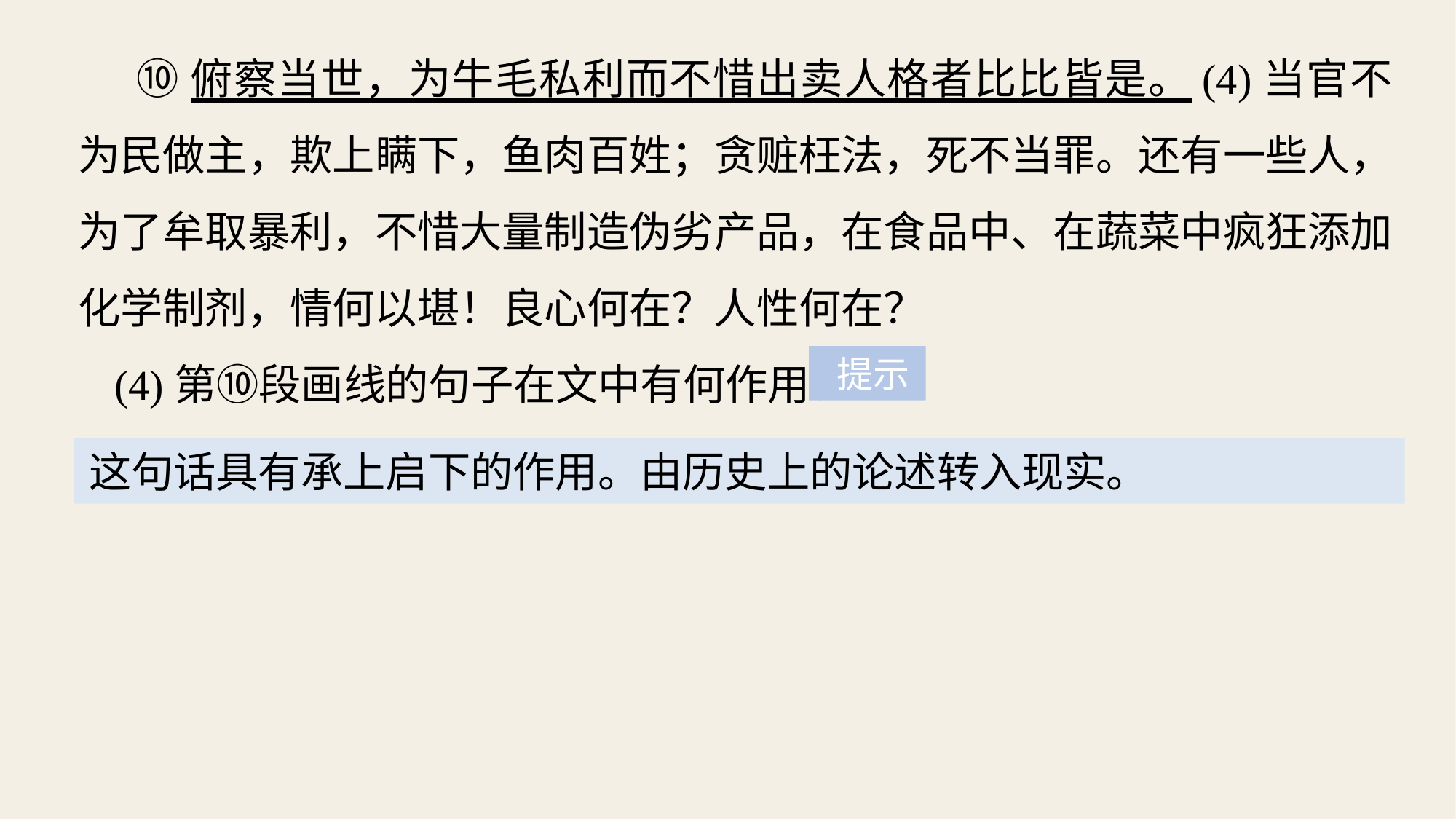

⑩俯察当世，为牛毛私利而不惜出卖人格者比比皆是。(4)当官不为民做主，欺上瞒下，鱼肉百姓；贪赃枉法，死不当罪。还有一些人，为了牟取暴利，不惜大量制造伪劣产品，在食品中、在蔬菜中疯狂添加化学制剂，情何以堪！良心何在？人性何在？
(4)第⑩段画线的句子在文中有何作用？
 提示
这句话具有承上启下的作用。由历史上的论述转入现实。